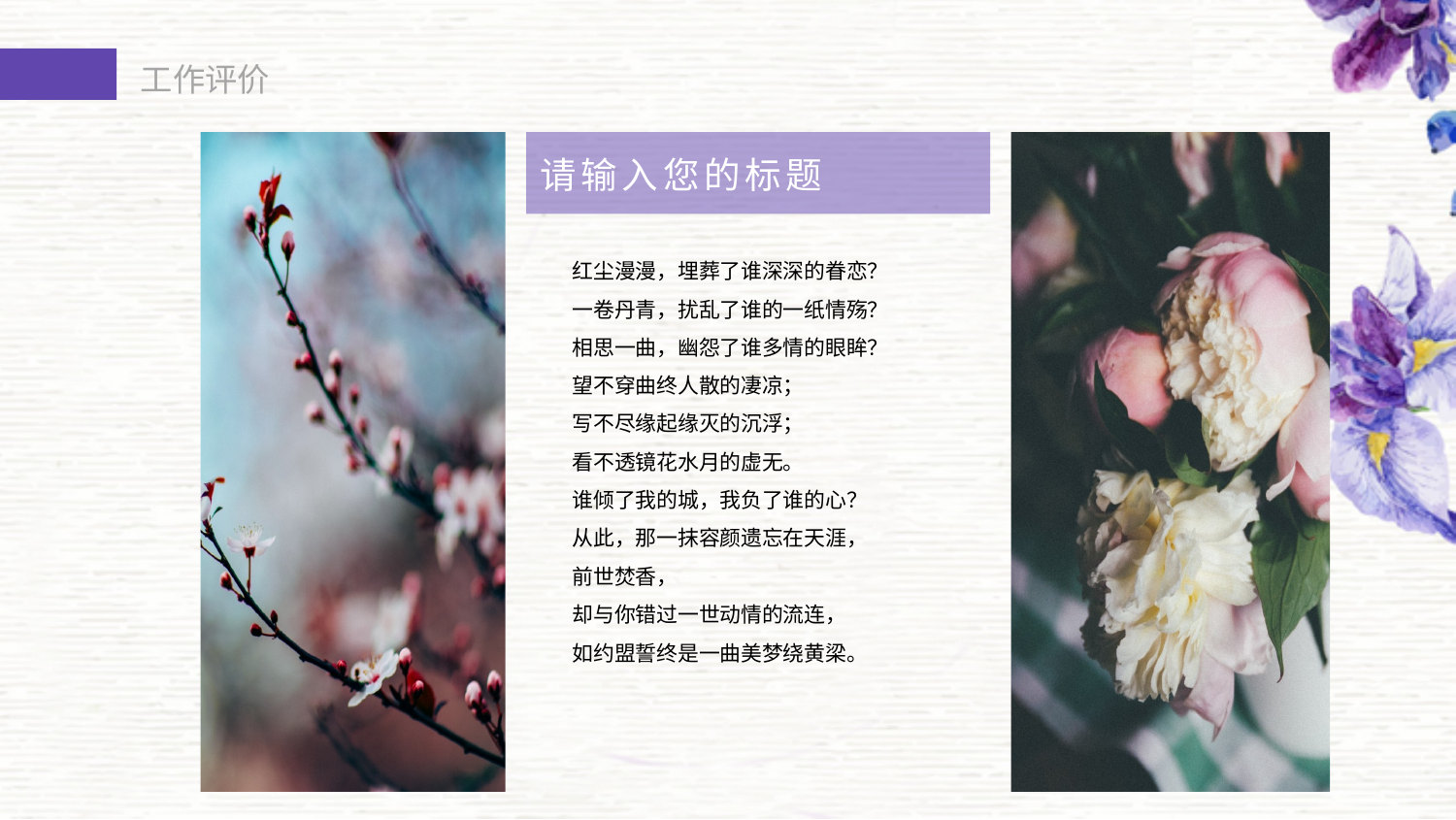

请输入您的标题
红尘漫漫，埋葬了谁深深的眷恋？
一卷丹青，扰乱了谁的一纸情殇？
相思一曲，幽怨了谁多情的眼眸？
望不穿曲终人散的凄凉；
写不尽缘起缘灭的沉浮；
看不透镜花水月的虚无。
谁倾了我的城，我负了谁的心？
从此，那一抹容颜遗忘在天涯，
前世焚香，
却与你错过一世动情的流连，
如约盟誓终是一曲美梦绕黄梁。